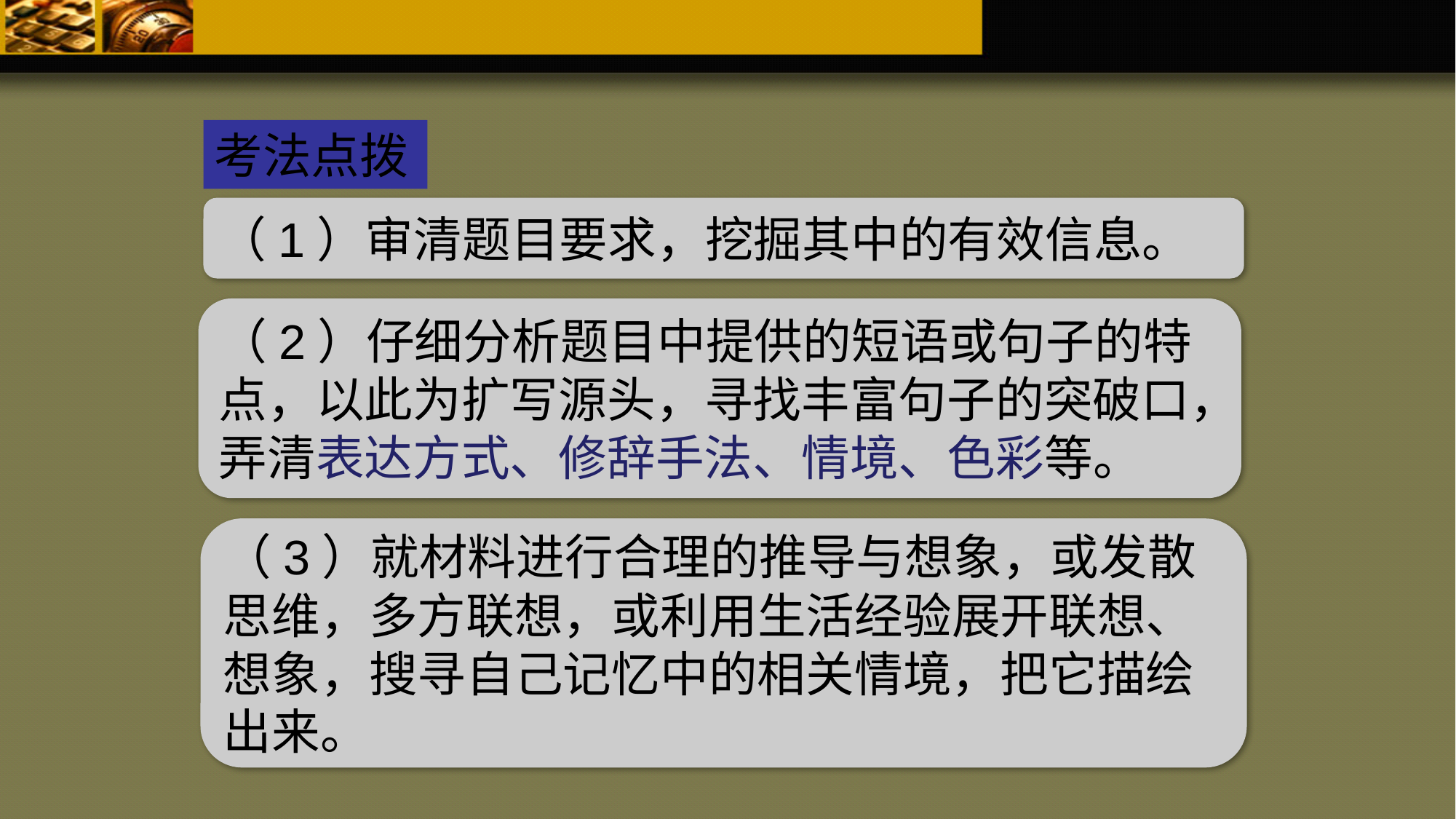

考法点拨
（1）审清题目要求，挖掘其中的有效信息。
（2）仔细分析题目中提供的短语或句子的特点，以此为扩写源头，寻找丰富句子的突破口，弄清表达方式、修辞手法、情境、色彩等。
（3）就材料进行合理的推导与想象，或发散思维，多方联想，或利用生活经验展开联想、想象，搜寻自己记忆中的相关情境，把它描绘出来。